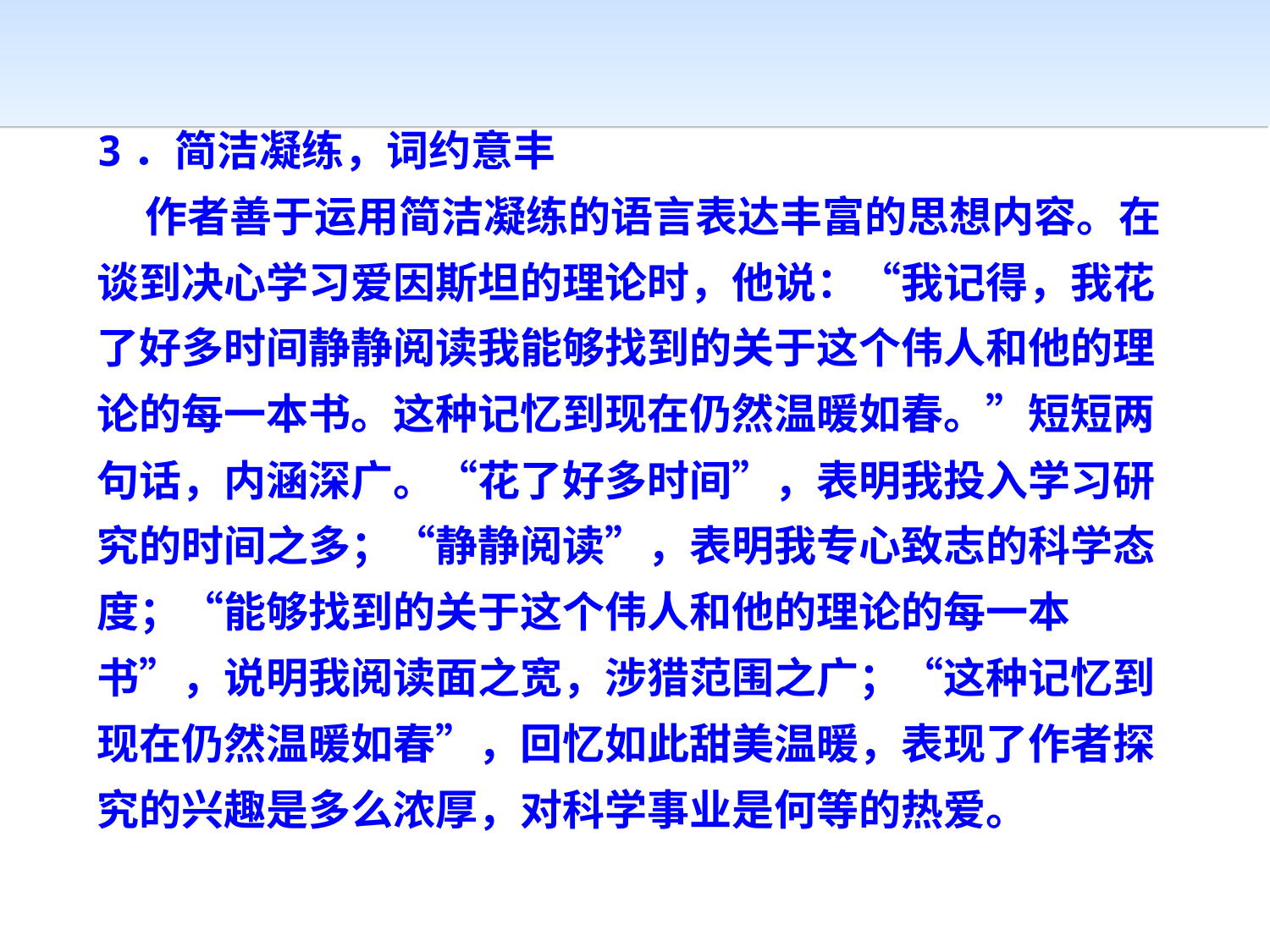

3．简洁凝练，词约意丰
    作者善于运用简洁凝练的语言表达丰富的思想内容。在谈到决心学习爱因斯坦的理论时，他说：“我记得，我花了好多时间静静阅读我能够找到的关于这个伟人和他的理论的每一本书。这种记忆到现在仍然温暖如春。”短短两句话，内涵深广。“花了好多时间”，表明我投入学习研究的时间之多；“静静阅读”，表明我专心致志的科学态度；“能够找到的关于这个伟人和他的理论的每一本书”，说明我阅读面之宽，涉猎范围之广；“这种记忆到现在仍然温暖如春”，回忆如此甜美温暖，表现了作者探究的兴趣是多么浓厚，对科学事业是何等的热爱。